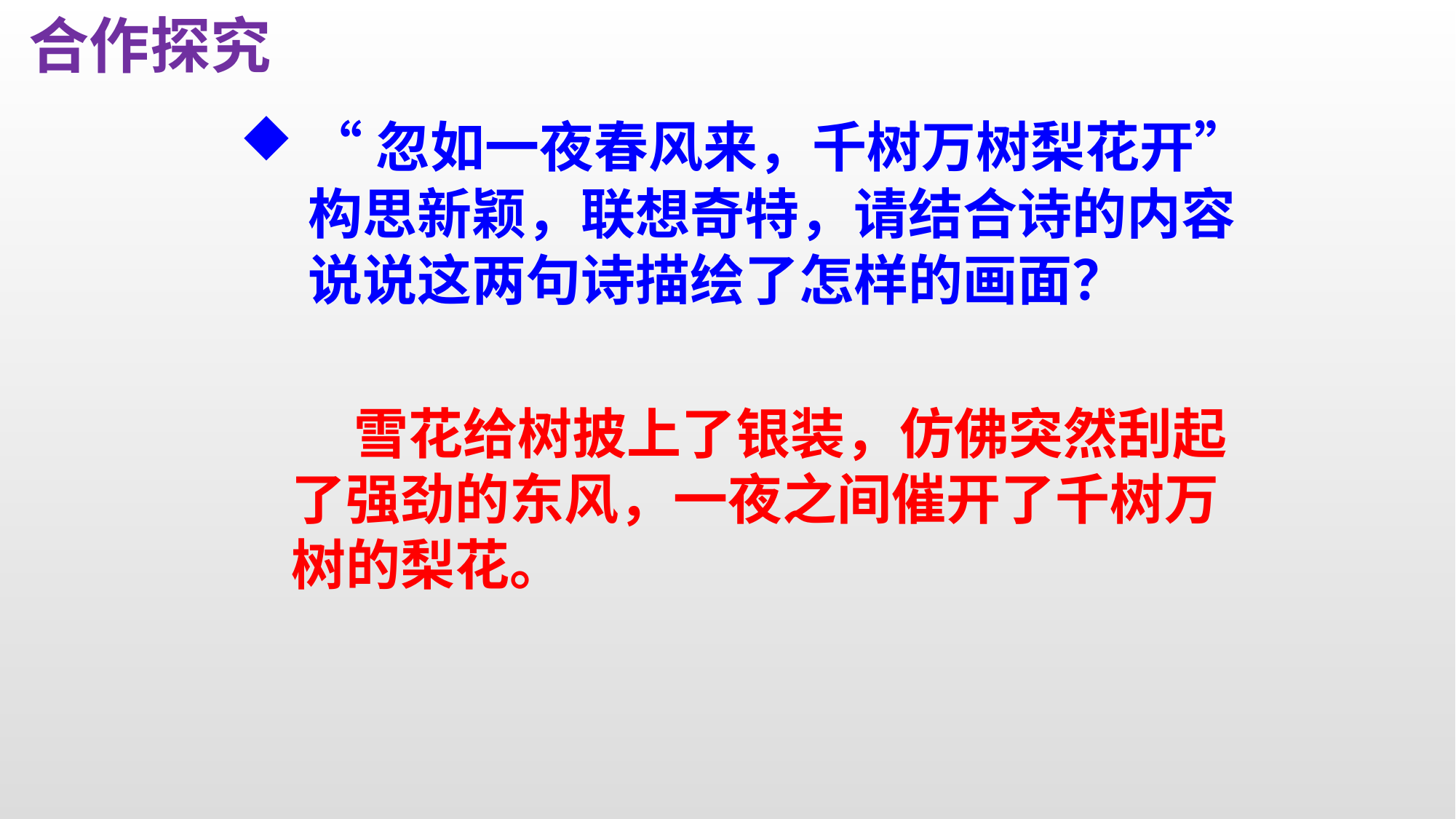

合作探究
“忽如一夜春风来，千树万树梨花开”构思新颖，联想奇特，请结合诗的内容说说这两句诗描绘了怎样的画面？
    雪花给树披上了银装，仿佛突然刮起了强劲的东风，一夜之间催开了千树万树的梨花。